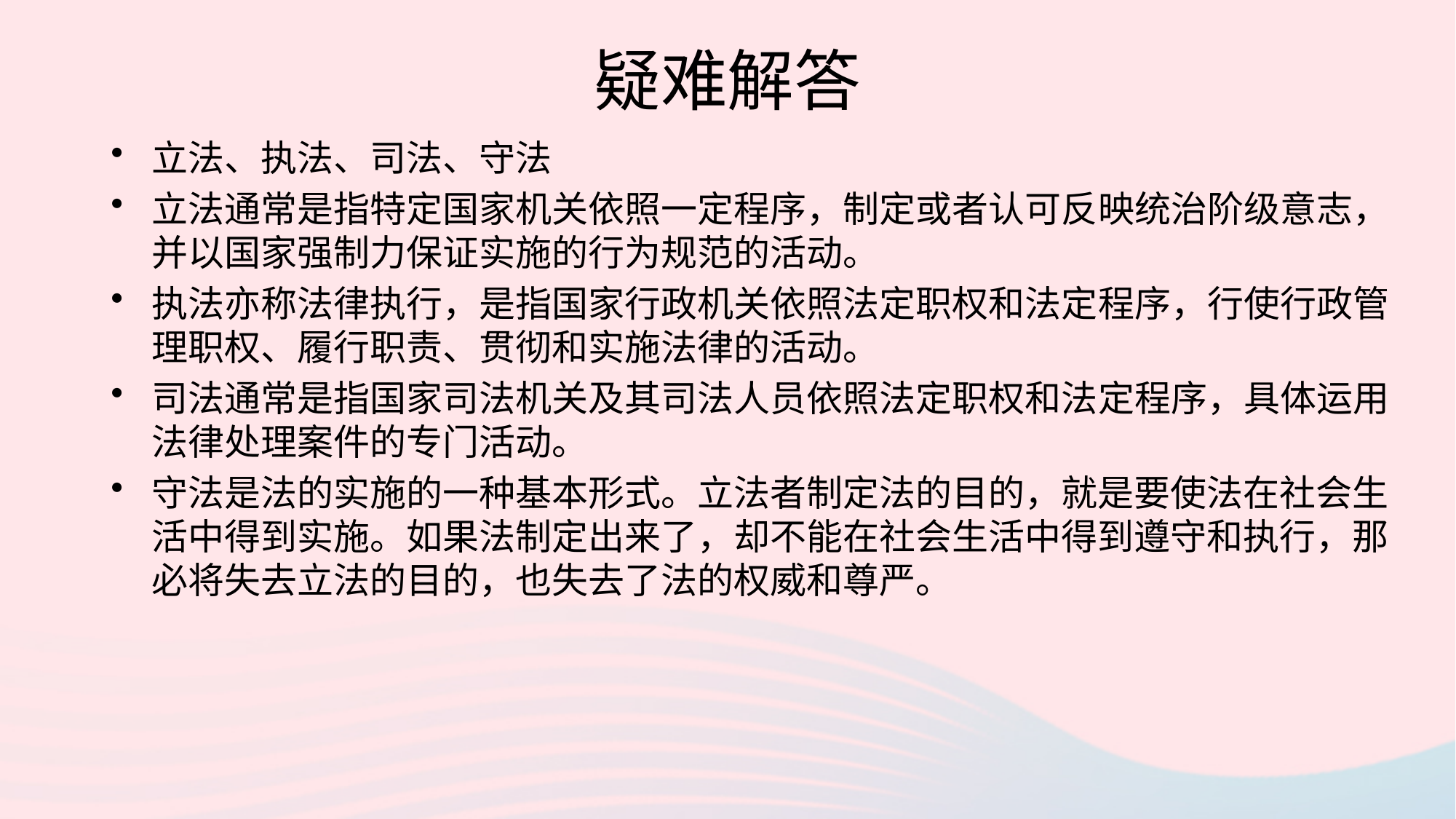

# 疑难解答
立法、执法、司法、守法
立法通常是指特定国家机关依照一定程序，制定或者认可反映统治阶级意志，并以国家强制力保证实施的行为规范的活动。
执法亦称法律执行，是指国家行政机关依照法定职权和法定程序，行使行政管理职权、履行职责、贯彻和实施法律的活动。
司法通常是指国家司法机关及其司法人员依照法定职权和法定程序，具体运用法律处理案件的专门活动。
守法是法的实施的一种基本形式。立法者制定法的目的，就是要使法在社会生活中得到实施。如果法制定出来了，却不能在社会生活中得到遵守和执行，那必将失去立法的目的，也失去了法的权威和尊严。